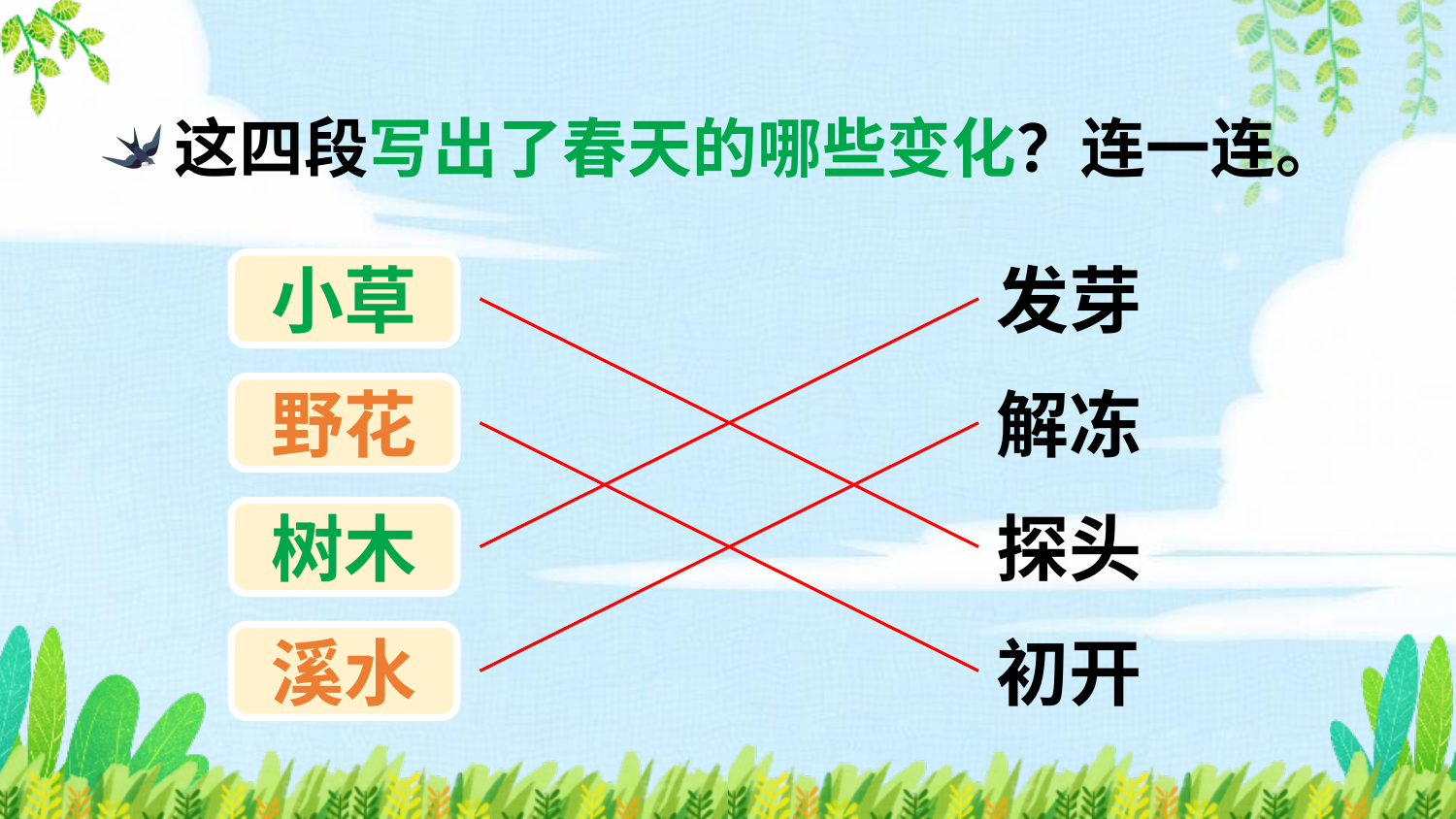

这四段写出了春天的哪些变化？连一连。
小草
发芽
野花
解冻
树木
探头
溪水
初开